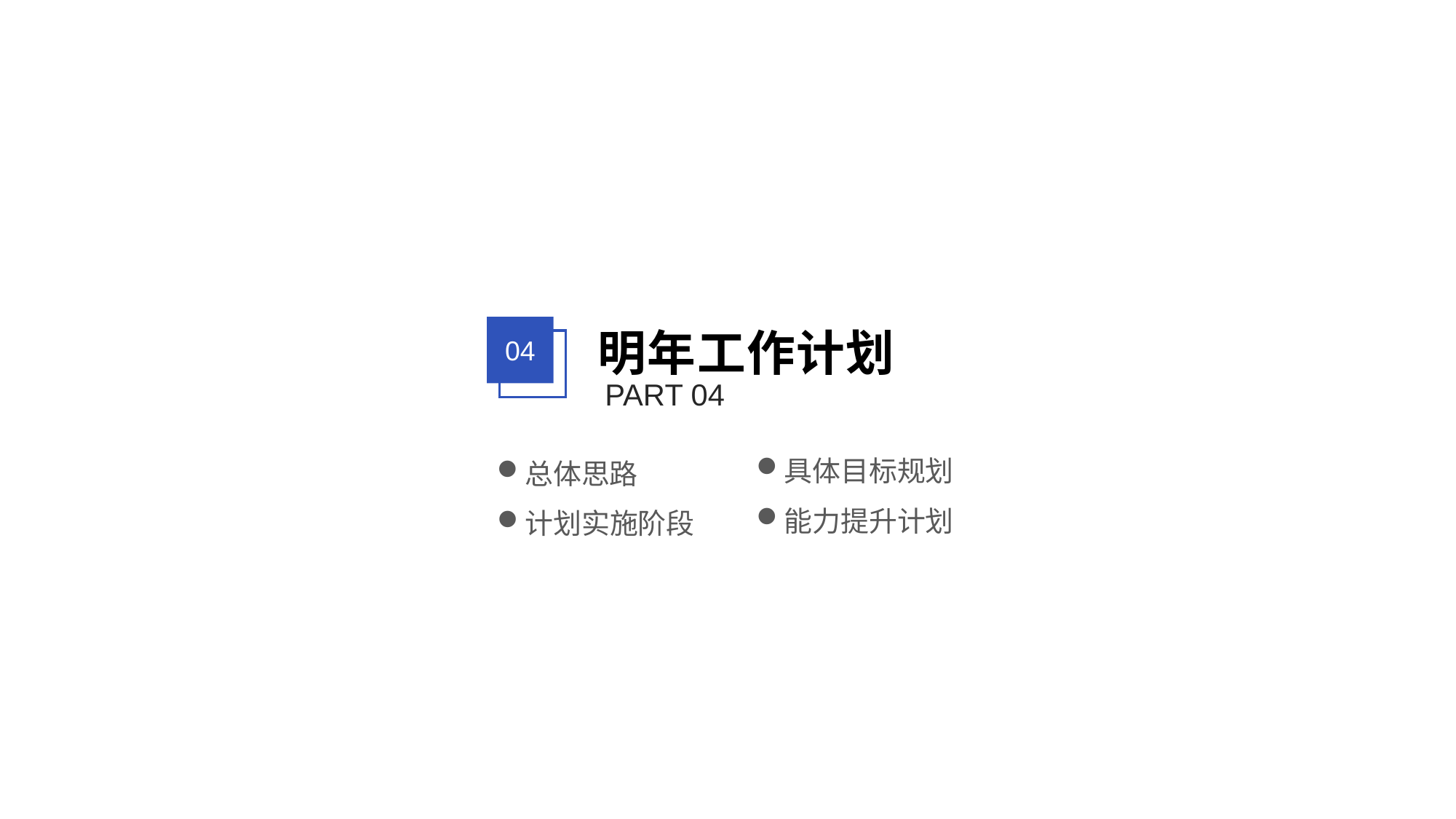

04
明年工作计划

PART 04
具体目标规划
总体思路
能力提升计划
计划实施阶段